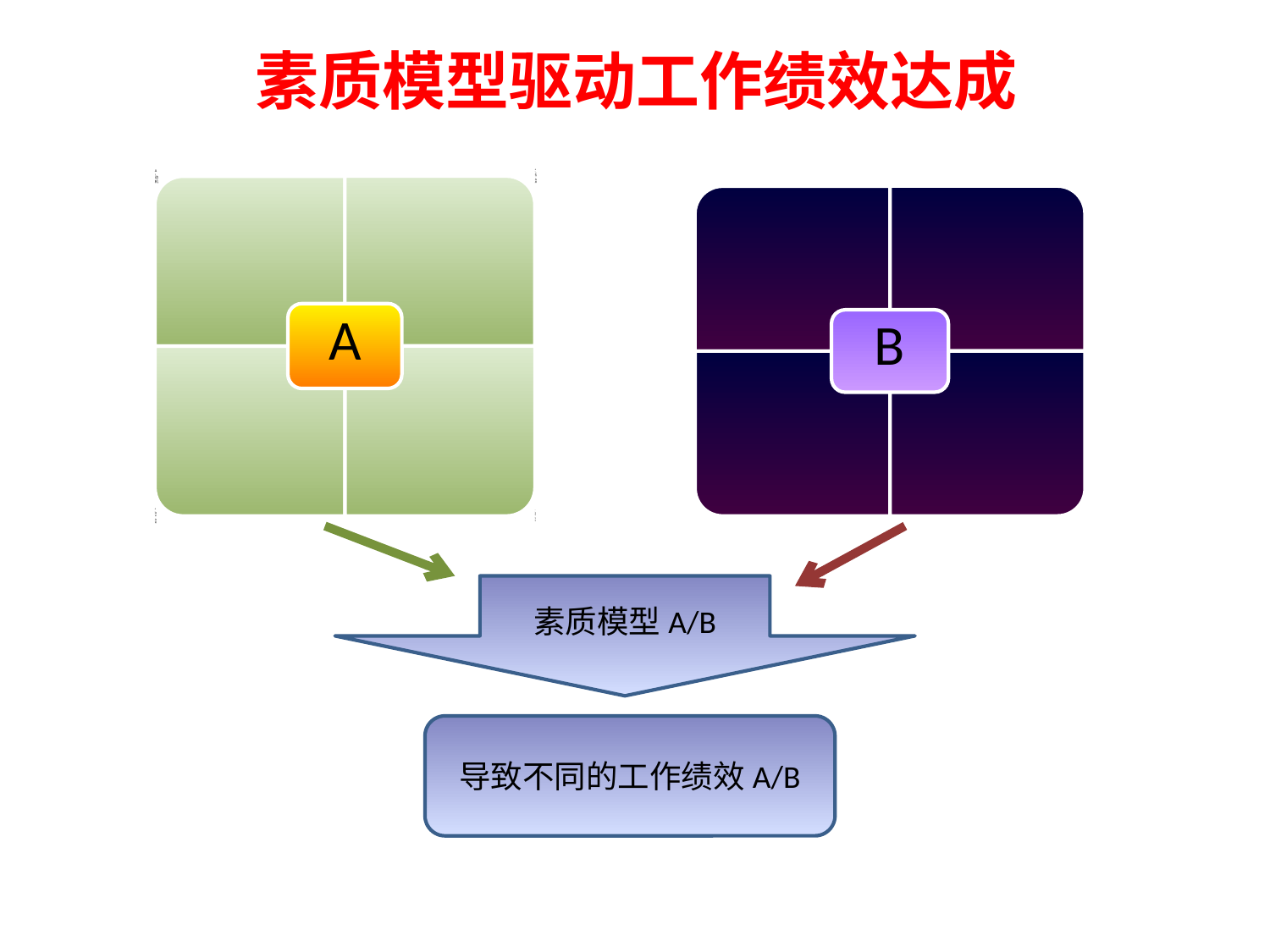

# 素质模型驱动工作绩效达成
A
动机
A2
个性，品质
A4
知识，技能
A3
自我形象，社会角色
B
个性，品质
B1
动机
B3
自我形象，社会角色
B4
知识，技能
素质模型A/B
导致不同的工作绩效A/B